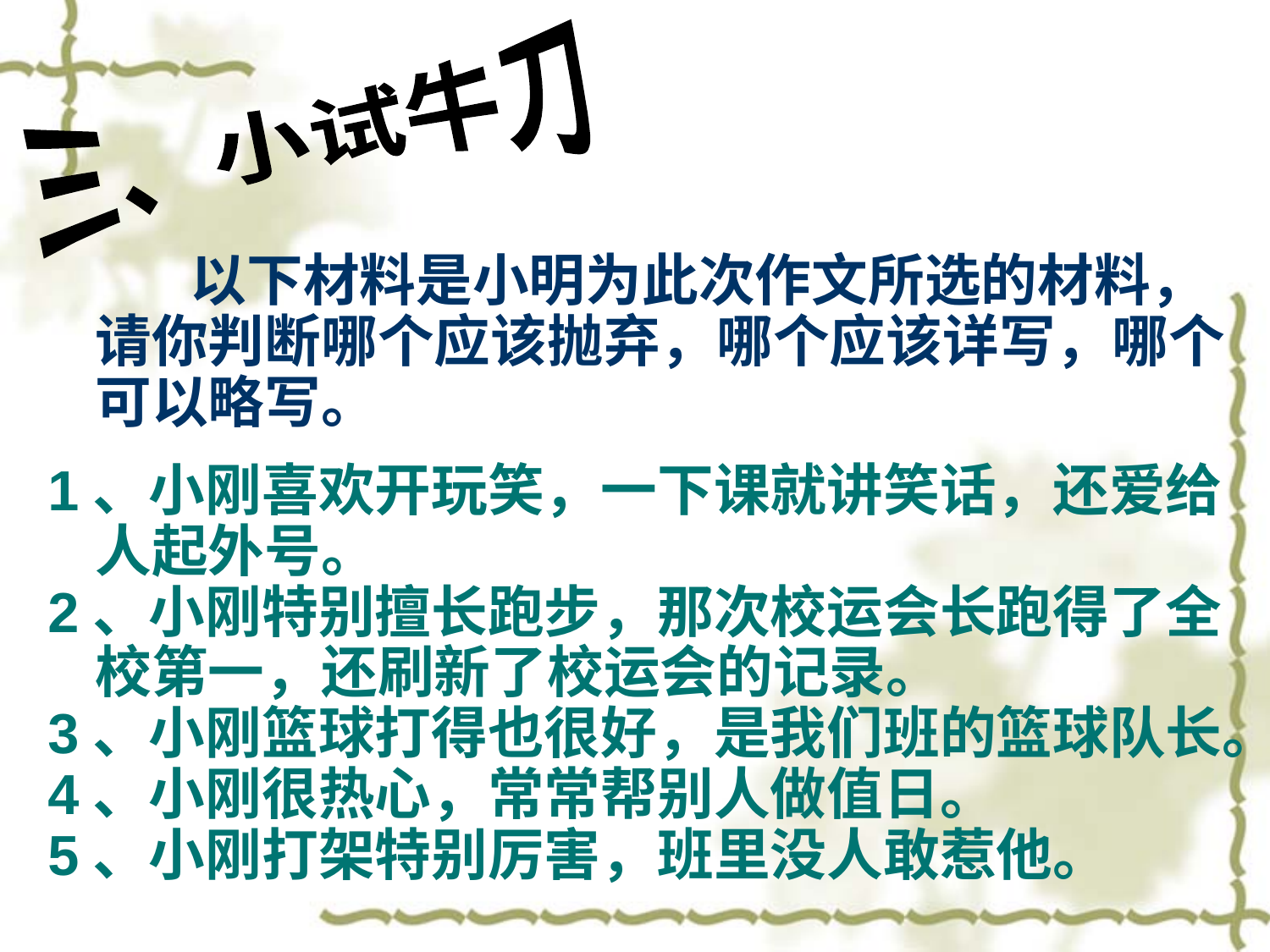

三、小试牛刀
          以下材料是小明为此次作文所选的材料，请你判断哪个应该抛弃，哪个应该详写，哪个可以略写。

1、小刚喜欢开玩笑，一下课就讲笑话，还爱给人起外号。
2、小刚特别擅长跑步，那次校运会长跑得了全校第一，还刷新了校运会的记录。
3、小刚篮球打得也很好，是我们班的篮球队长。
4、小刚很热心，常常帮别人做值日。
5、小刚打架特别厉害，班里没人敢惹他。